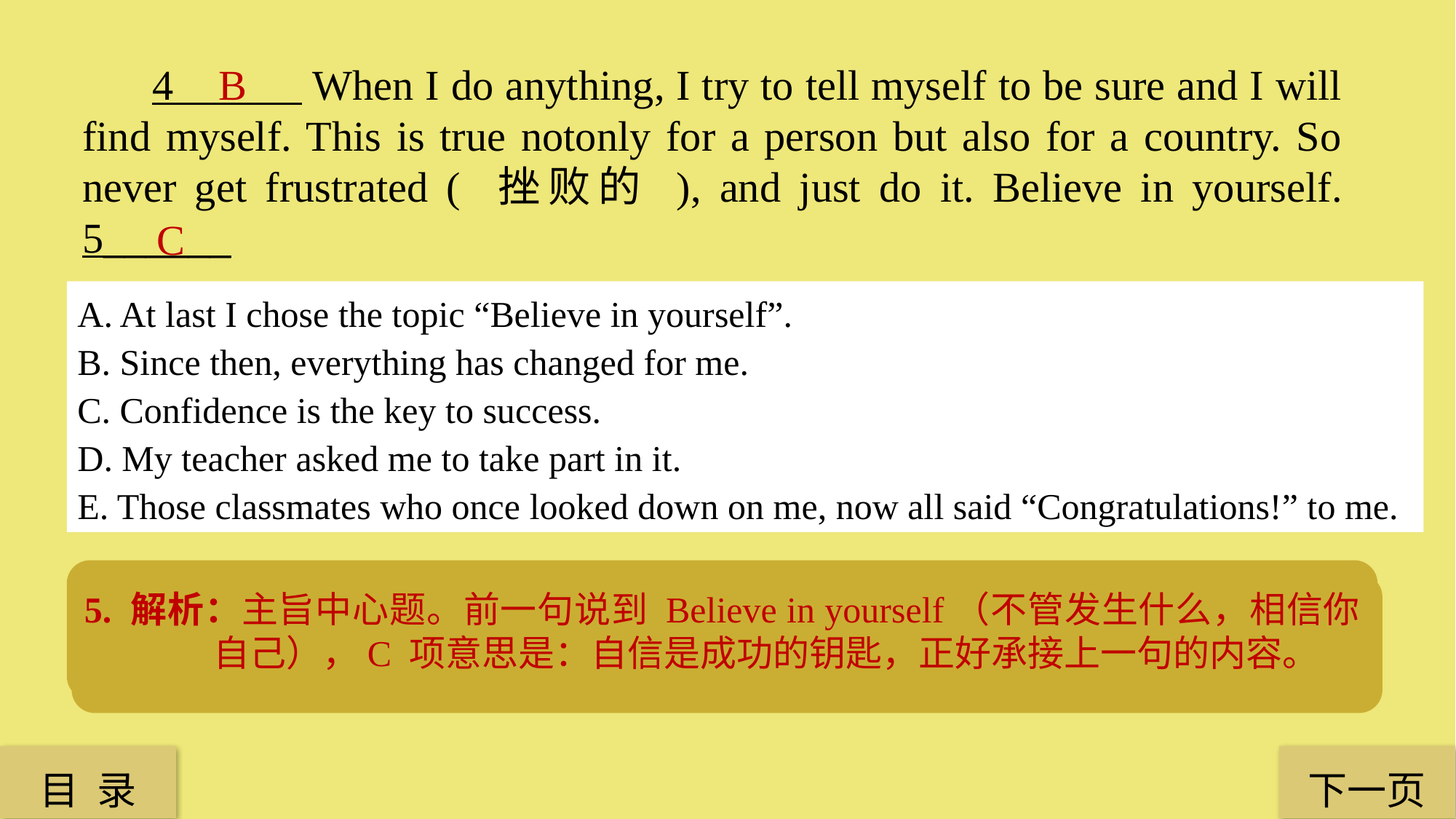

4            When I do anything, I try to tell myself to be sure and I will find myself. This is true notonly for a person but also for a country. So never get frustrated ( 挫败的 ), and just do it. Believe in yourself. 5______
B
C
A. At last I chose the topic “Believe in yourself”.
B. Since then, everything has changed for me.
C. Confidence is the key to success.
D. My teacher asked me to take part in it.
E. Those classmates who once looked down on me, now all said “Congratulations!” to me.
5. 解析：主旨中心题。前一句说到 Believe in yourself（不管发生什么，相信你自己），C 项意思是：自信是成功的钥匙，正好承接上一句的内容。
4. 解析：文章结构题。最后一段呼应文章开头的中心句，意思是：从那以后，一切都变了。